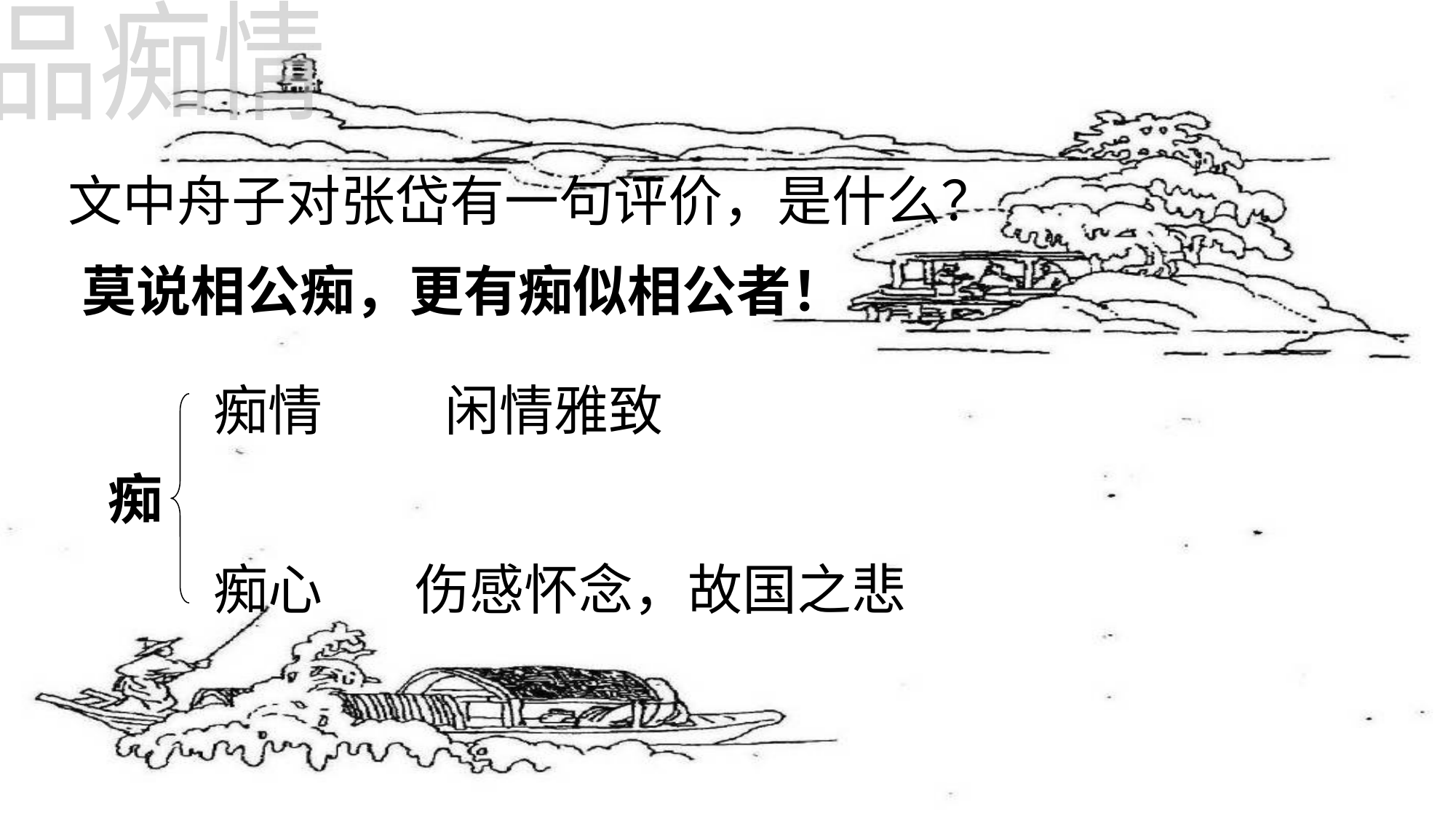

品痴情
文中舟子对张岱有一句评价，是什么？
莫说相公痴，更有痴似相公者！
痴情
闲情雅致

痴
痴心
伤感怀念，故国之悲